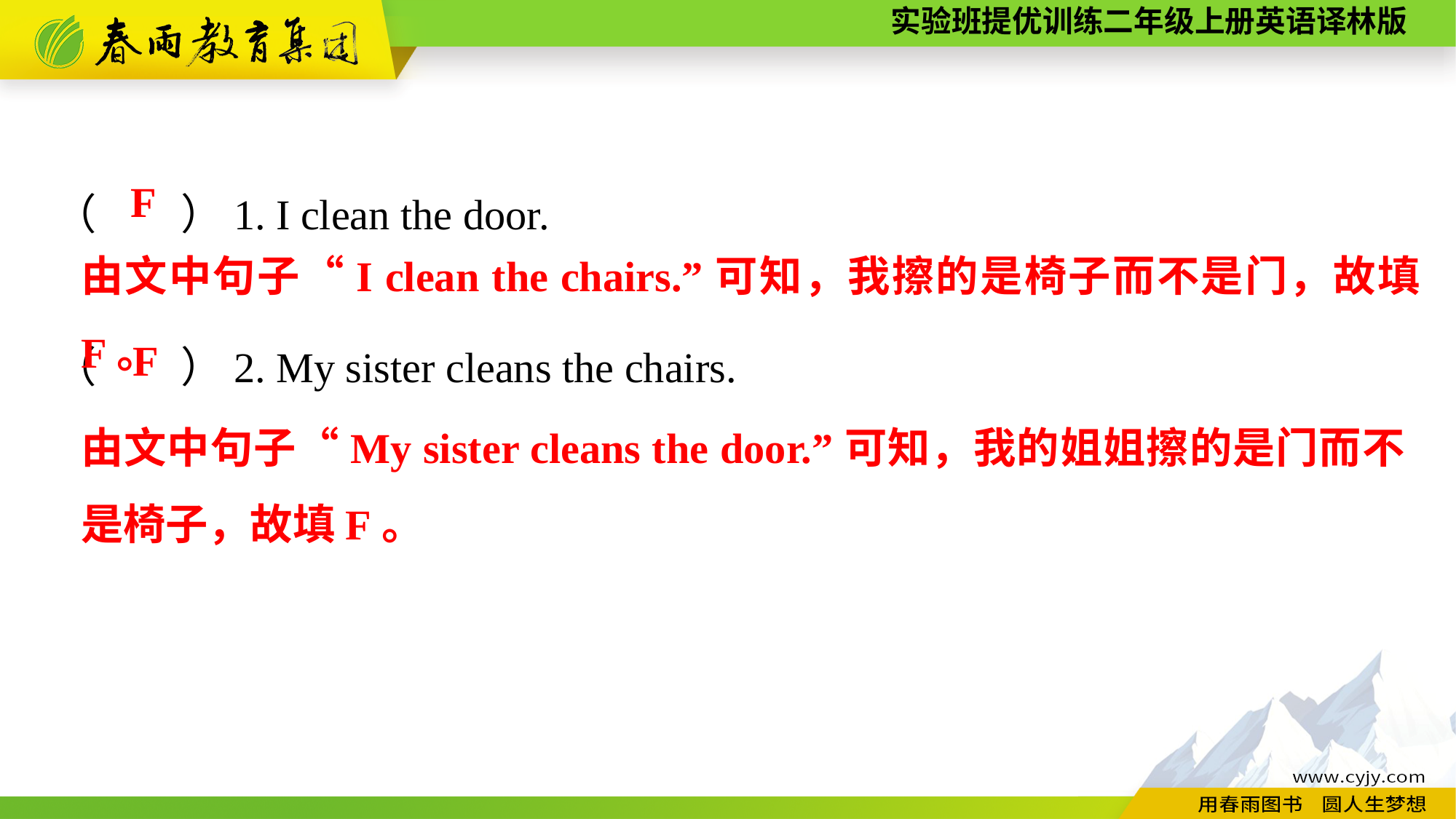

（　　）1. I clean the door.

（　　）2. My sister cleans the chairs.
F
由文中句子“I clean the chairs.”可知，我擦的是椅子而不是门，故填F。
F
由文中句子“My sister cleans the door.”可知，我的姐姐擦的是门而不是椅子，故填F。